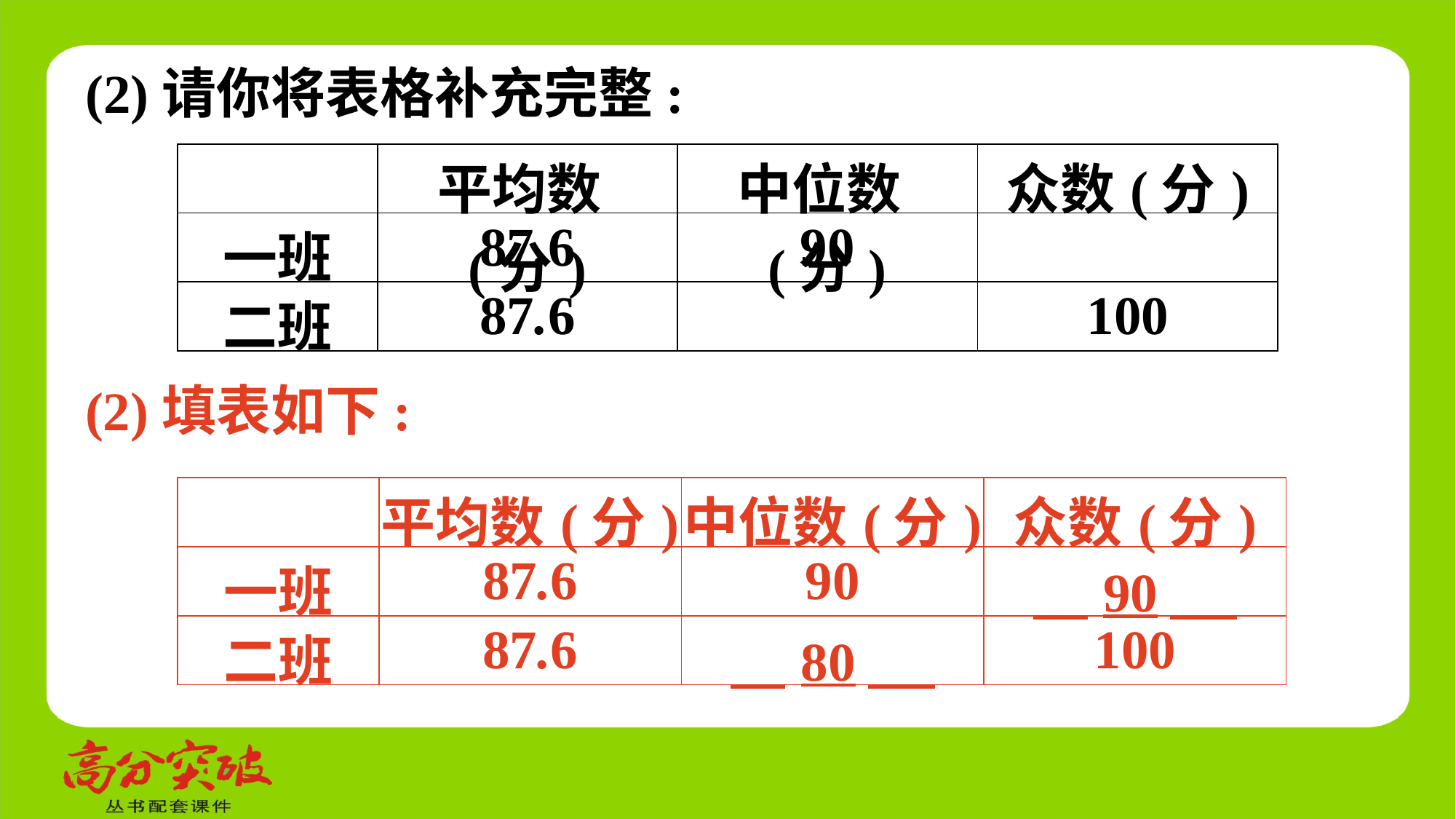

(2)请你将表格补充完整:
|  | 平均数(分) | 中位数(分) | 众数(分) |
| --- | --- | --- | --- |
| 一班 | 87.6 | 90 |  |
| 二班 | 87.6 |  | 100 |
(2)填表如下:
|  | 平均数(分) | 中位数(分) | 众数(分) |
| --- | --- | --- | --- |
| 一班 | 87.6 | 90 | 90 |
| 二班 | 87.6 | 80 | 100 |